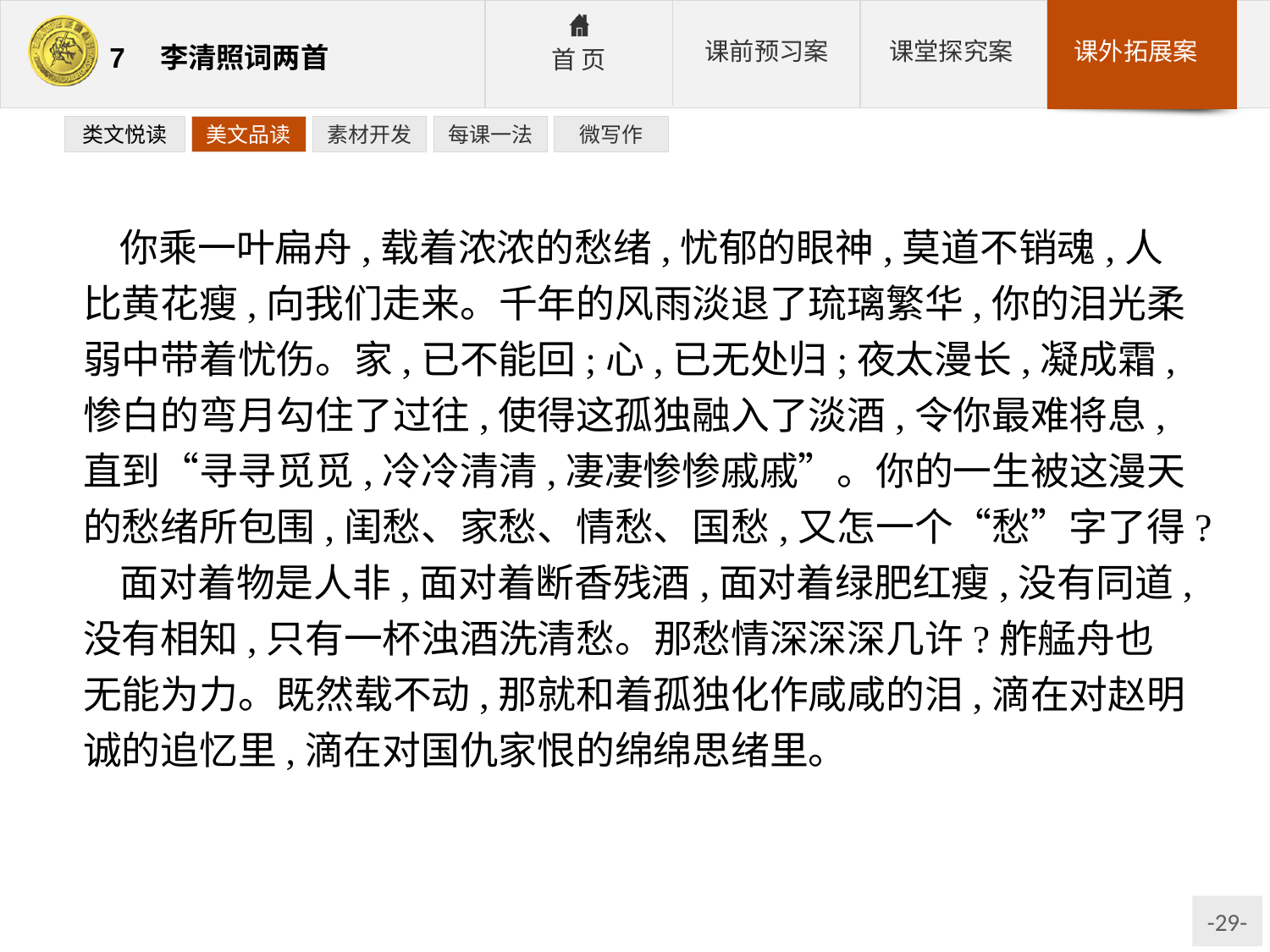

类文悦读
美文品读
素材开发
每课一法
微写作
你乘一叶扁舟,载着浓浓的愁绪,忧郁的眼神,莫道不销魂,人比黄花瘦,向我们走来。千年的风雨淡退了琉璃繁华,你的泪光柔弱中带着忧伤。家,已不能回;心,已无处归;夜太漫长,凝成霜,惨白的弯月勾住了过往,使得这孤独融入了淡酒,令你最难将息,直到“寻寻觅觅,冷冷清清,凄凄惨惨戚戚”。你的一生被这漫天的愁绪所包围,闺愁、家愁、情愁、国愁,又怎一个“愁”字了得?
面对着物是人非,面对着断香残酒,面对着绿肥红瘦,没有同道,没有相知,只有一杯浊酒洗清愁。那愁情深深深几许?舴艋舟也无能为力。既然载不动,那就和着孤独化作咸咸的泪,滴在对赵明诚的追忆里,滴在对国仇家恨的绵绵思绪里。